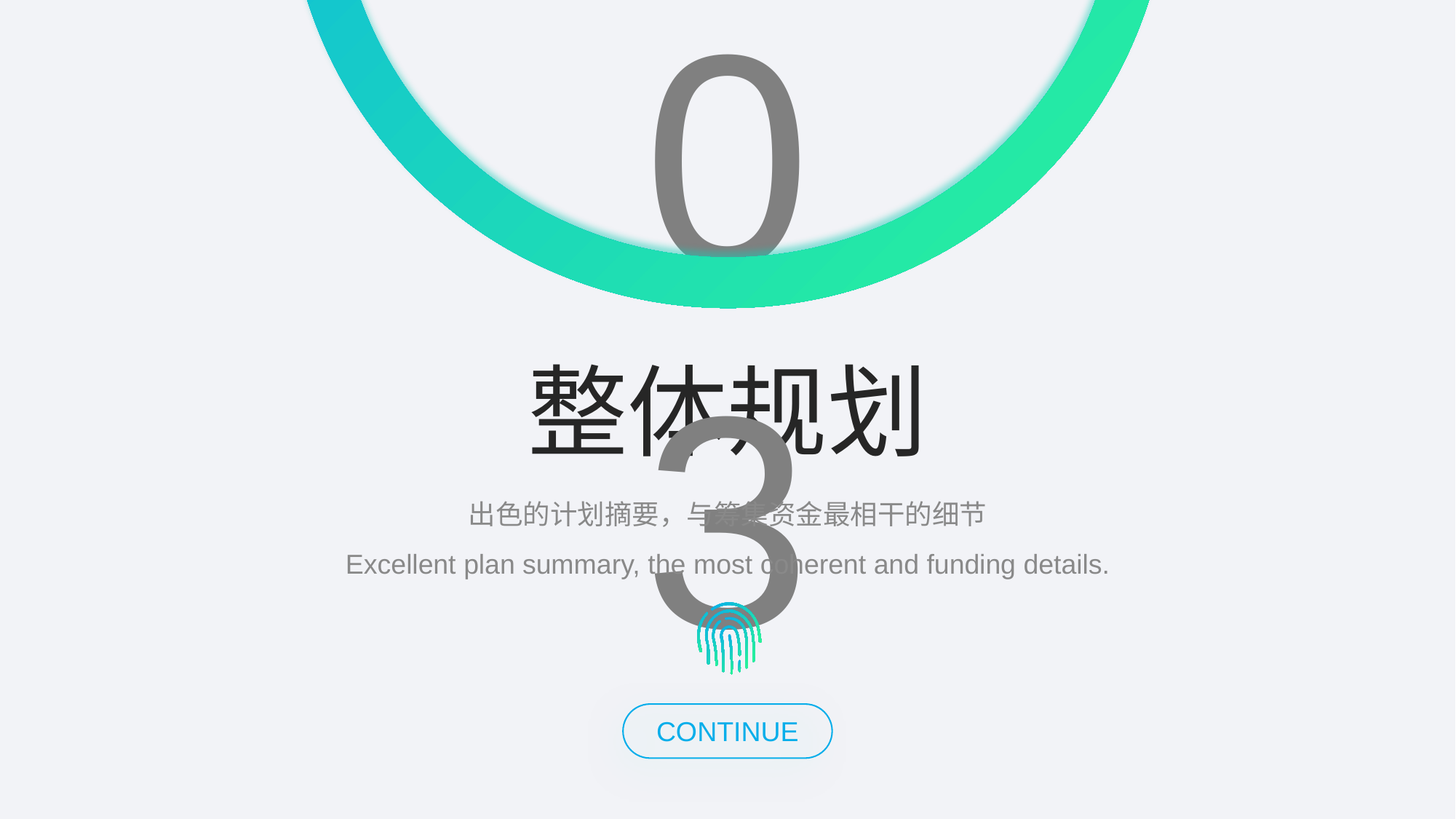

03
整体规划
出色的计划摘要，与筹集资金最相干的细节
Excellent plan summary, the most coherent and funding details.

CONTINUE